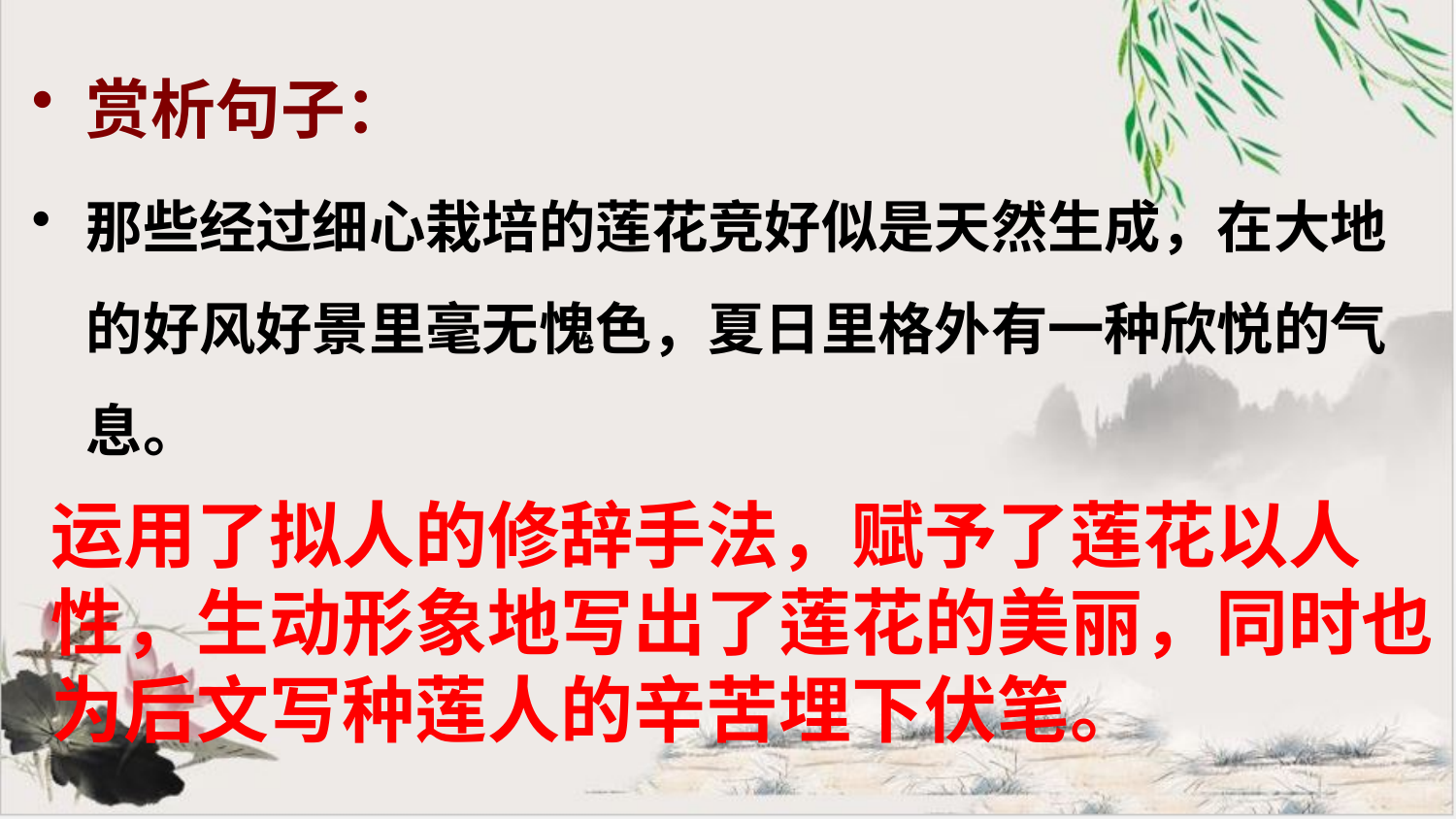

赏析句子：
那些经过细心栽培的莲花竞好似是天然生成，在大地的好风好景里毫无愧色，夏日里格外有一种欣悦的气息。
运用了拟人的修辞手法，赋予了莲花以人性，生动形象地写出了莲花的美丽，同时也为后文写种莲人的辛苦埋下伏笔。